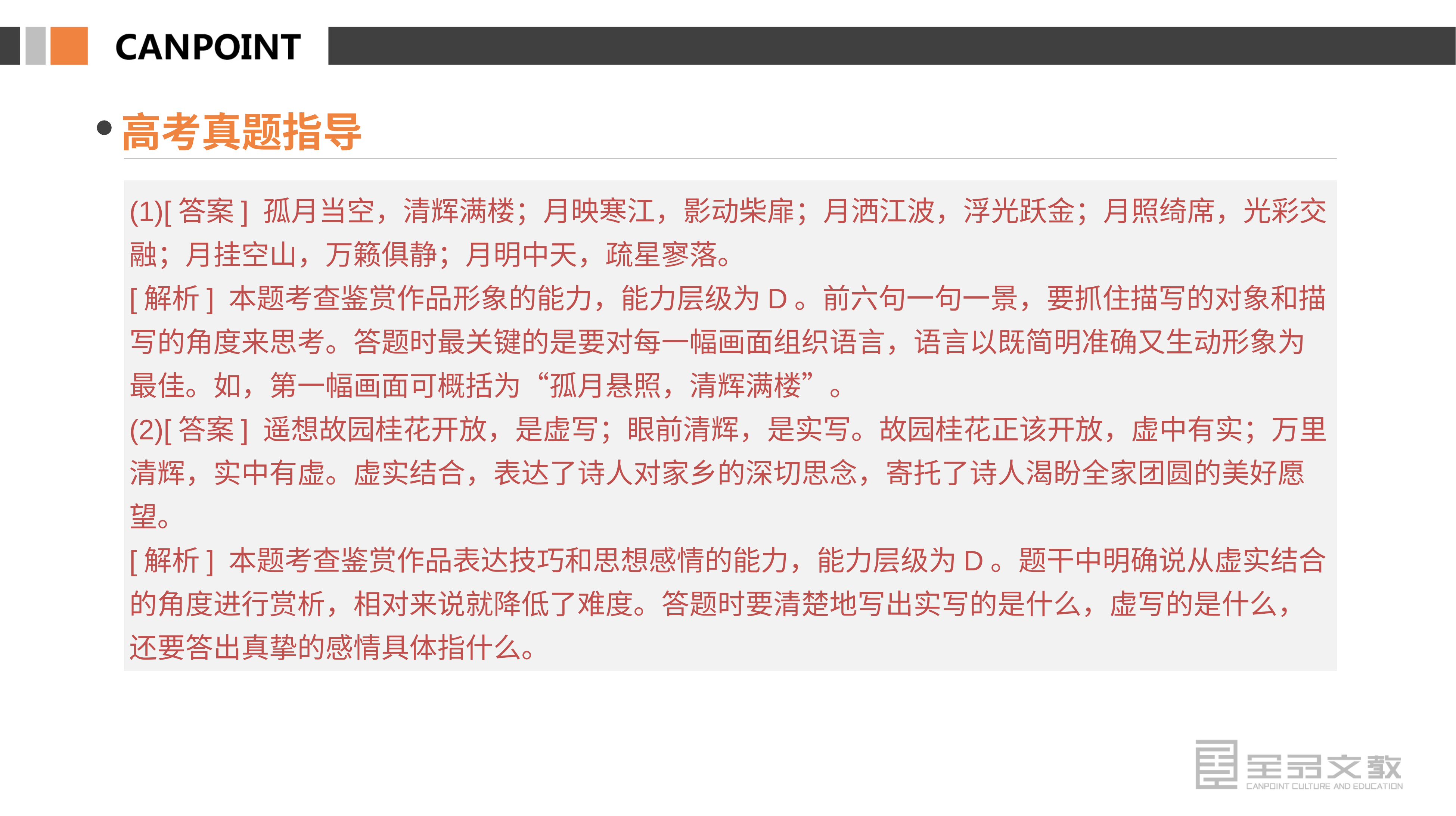

高考真题指导

(1)[答案] 孤月当空，清辉满楼；月映寒江，影动柴扉；月洒江波，浮光跃金；月照绮席，光彩交融；月挂空山，万籁俱静；月明中天，疏星寥落。
[解析] 本题考查鉴赏作品形象的能力，能力层级为D。前六句一句一景，要抓住描写的对象和描写的角度来思考。答题时最关键的是要对每一幅画面组织语言，语言以既简明准确又生动形象为最佳。如，第一幅画面可概括为“孤月悬照，清辉满楼”。
(2)[答案] 遥想故园桂花开放，是虚写；眼前清辉，是实写。故园桂花正该开放，虚中有实；万里清辉，实中有虚。虚实结合，表达了诗人对家乡的深切思念，寄托了诗人渴盼全家团圆的美好愿望。
[解析] 本题考查鉴赏作品表达技巧和思想感情的能力，能力层级为D。题干中明确说从虚实结合的角度进行赏析，相对来说就降低了难度。答题时要清楚地写出实写的是什么，虚写的是什么，还要答出真挚的感情具体指什么。